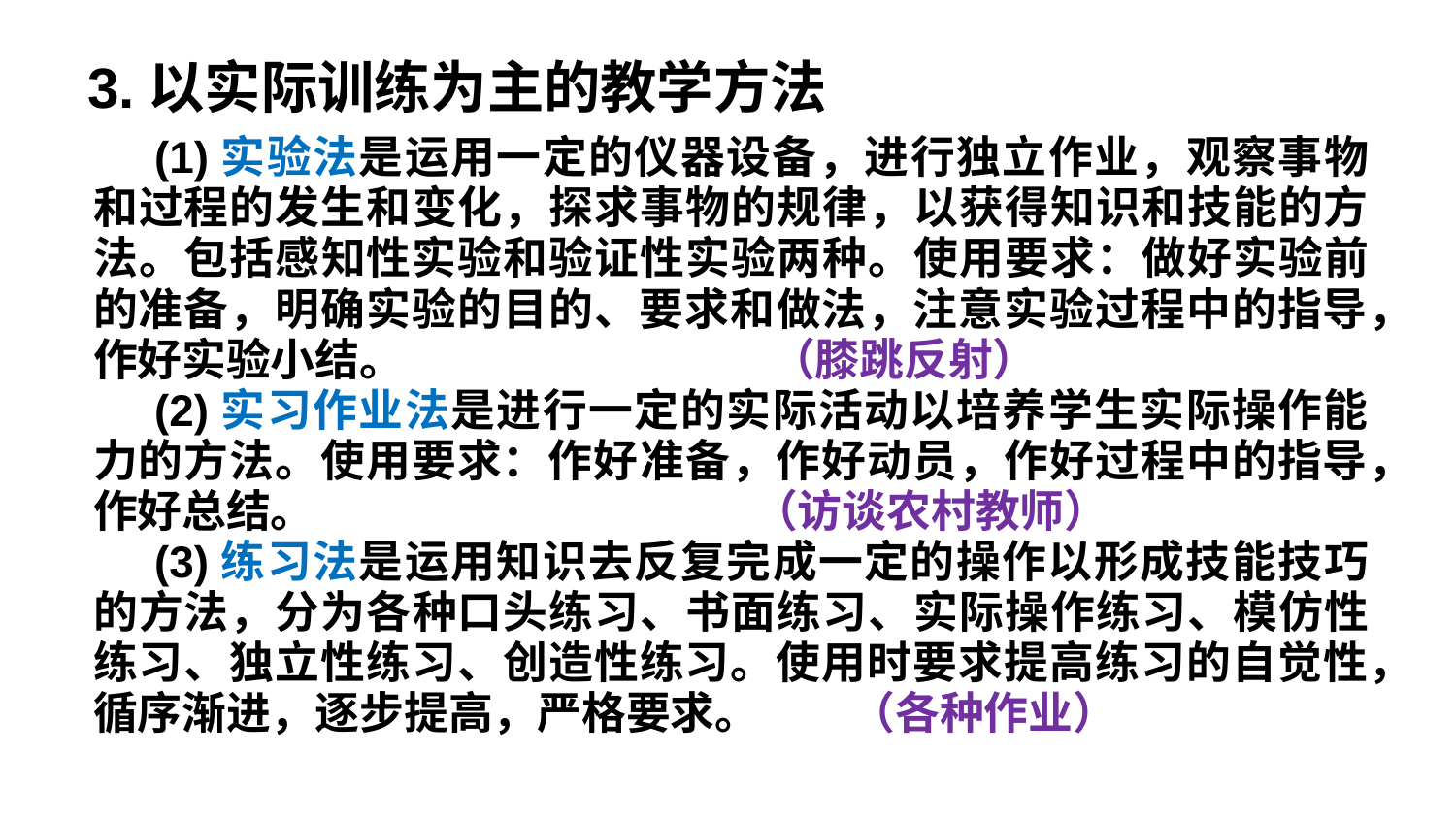

3.以实际训练为主的教学方法
(1)实验法是运用一定的仪器设备，进行独立作业，观察事物和过程的发生和变化，探求事物的规律，以获得知识和技能的方法。包括感知性实验和验证性实验两种。使用要求：做好实验前的准备，明确实验的目的、要求和做法，注意实验过程中的指导，作好实验小结。                                    （膝跳反射）
(2)实习作业法是进行一定的实际活动以培养学生实际操作能力的方法。使用要求：作好准备，作好动员，作好过程中的指导，作好总结。                                           （访谈农村教师）
(3)练习法是运用知识去反复完成一定的操作以形成技能技巧的方法，分为各种口头练习、书面练习、实际操作练习、模仿性练习、独立性练习、创造性练习。使用时要求提高练习的自觉性，循序渐进，逐步提高，严格要求。         （各种作业）